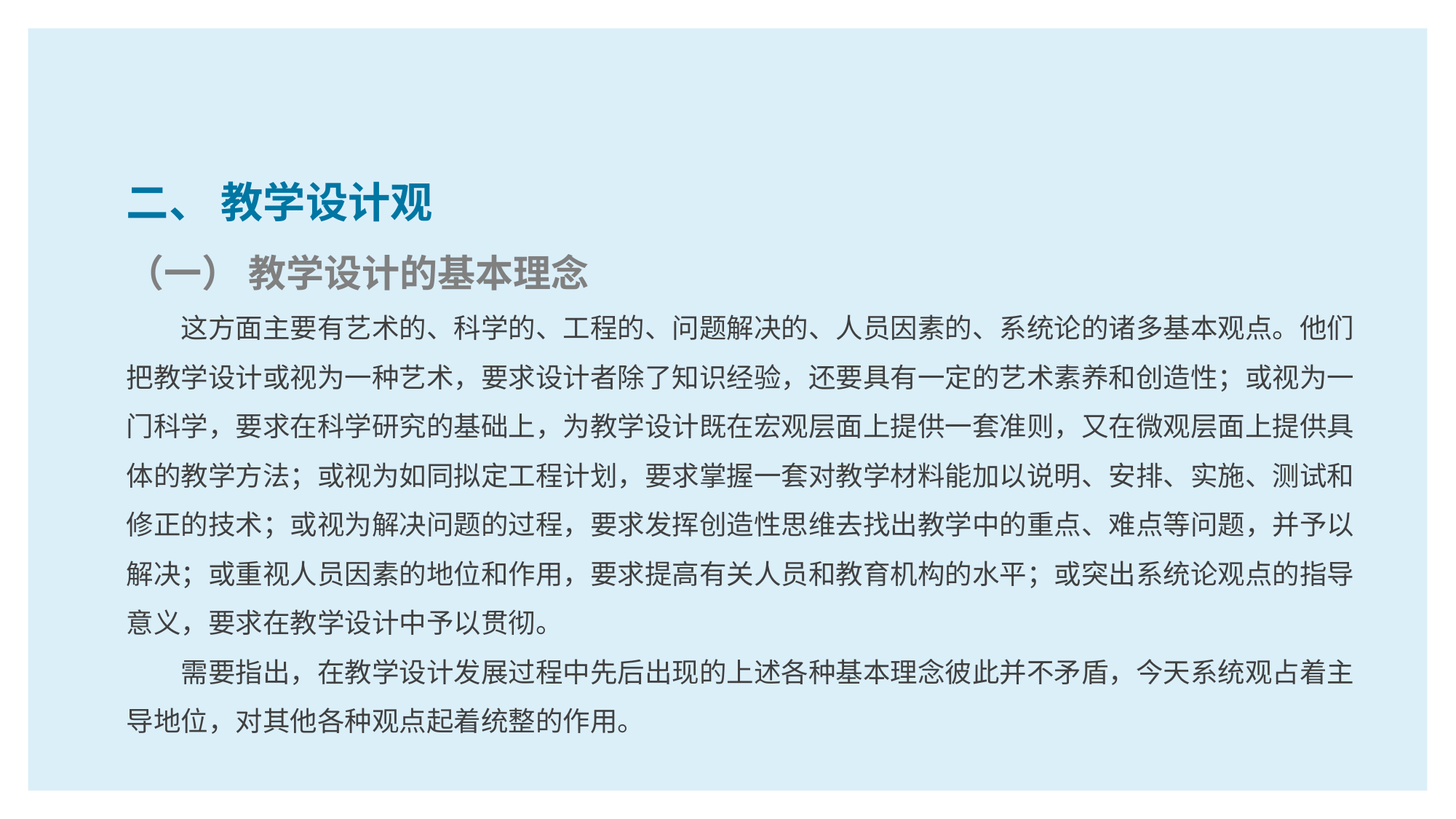

二、 教学设计观
（一） 教学设计的基本理念
这方面主要有艺术的、科学的、工程的、问题解决的、人员因素的、系统论的诸多基本观点。他们把教学设计或视为一种艺术，要求设计者除了知识经验，还要具有一定的艺术素养和创造性；或视为一门科学，要求在科学研究的基础上，为教学设计既在宏观层面上提供一套准则，又在微观层面上提供具体的教学方法；或视为如同拟定工程计划，要求掌握一套对教学材料能加以说明、安排、实施、测试和修正的技术；或视为解决问题的过程，要求发挥创造性思维去找出教学中的重点、难点等问题，并予以解决；或重视人员因素的地位和作用，要求提高有关人员和教育机构的水平；或突出系统论观点的指导意义，要求在教学设计中予以贯彻。
需要指出，在教学设计发展过程中先后出现的上述各种基本理念彼此并不矛盾，今天系统观占着主导地位，对其他各种观点起着统整的作用。